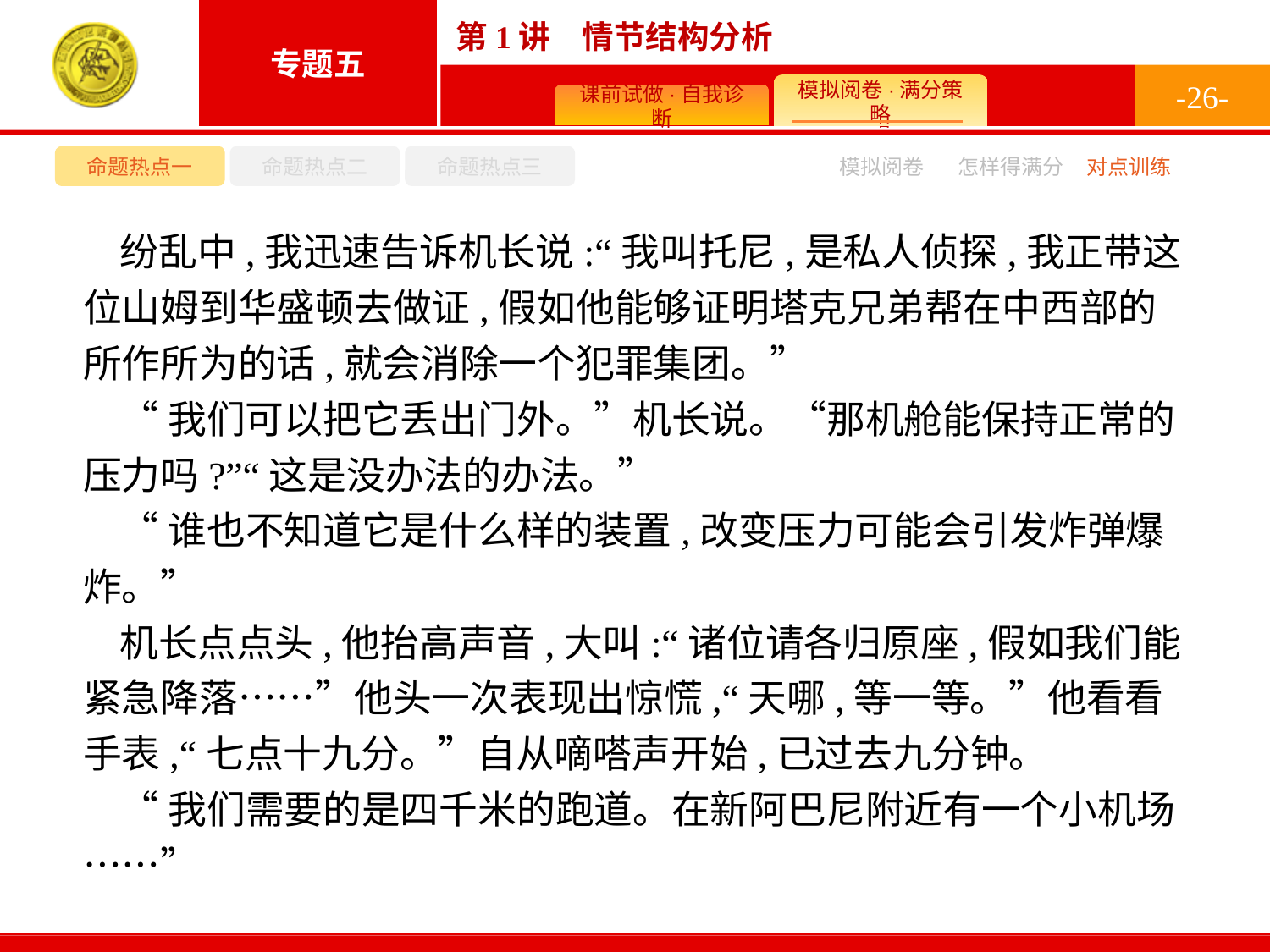

-26-
命题热点一
命题热点二
命题热点三
模拟阅卷
怎样得满分
对点训练
纷乱中,我迅速告诉机长说:“我叫托尼,是私人侦探,我正带这位山姆到华盛顿去做证,假如他能够证明塔克兄弟帮在中西部的所作所为的话,就会消除一个犯罪集团。”
“我们可以把它丢出门外。”机长说。“那机舱能保持正常的压力吗?”“这是没办法的办法。”
“谁也不知道它是什么样的装置,改变压力可能会引发炸弹爆炸。”
机长点点头,他抬高声音,大叫:“诸位请各归原座,假如我们能紧急降落……”他头一次表现出惊慌,“天哪,等一等。”他看看手表,“七点十九分。”自从嘀嗒声开始,已过去九分钟。
“我们需要的是四千米的跑道。在新阿巴尼附近有一个小机场……”